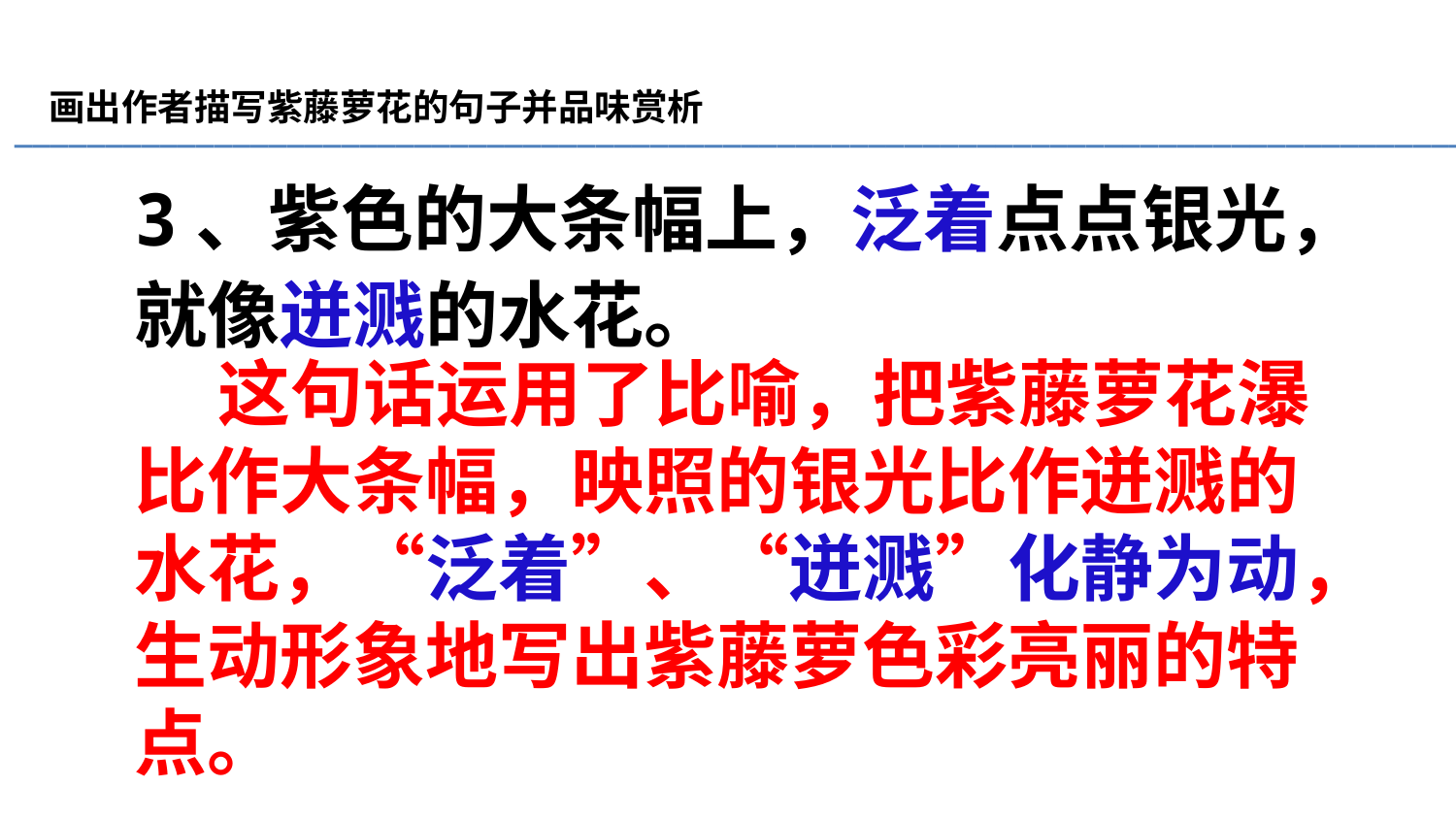

画出作者描写紫藤萝花的句子并品味赏析
________________________________________________________________________________
3、紫色的大条幅上，泛着点点银光，就像迸溅的水花。
    这句话运用了比喻，把紫藤萝花瀑比作大条幅，映照的银光比作迸溅的水花，“泛着”、“迸溅”化静为动，生动形象地写出紫藤萝色彩亮丽的特点。